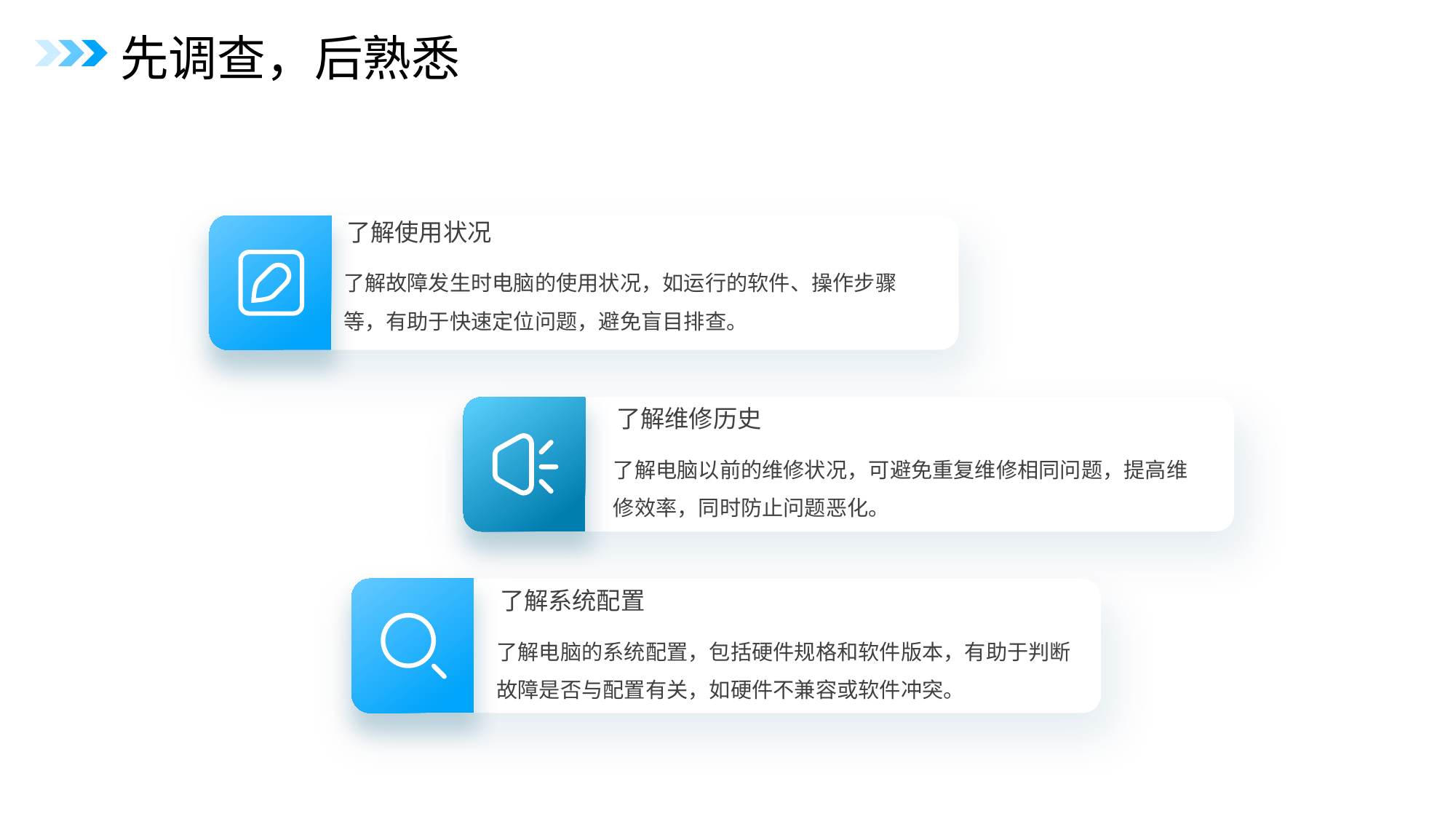

先调查，后熟悉

了解使用状况

了解故障发生时电脑的使用状况，如运行的软件、操作步骤等，有助于快速定位问题，避免盲目排查。
了解维修历史

了解电脑以前的维修状况，可避免重复维修相同问题，提高维修效率，同时防止问题恶化。
了解系统配置

了解电脑的系统配置，包括硬件规格和软件版本，有助于判断故障是否与配置有关，如硬件不兼容或软件冲突。